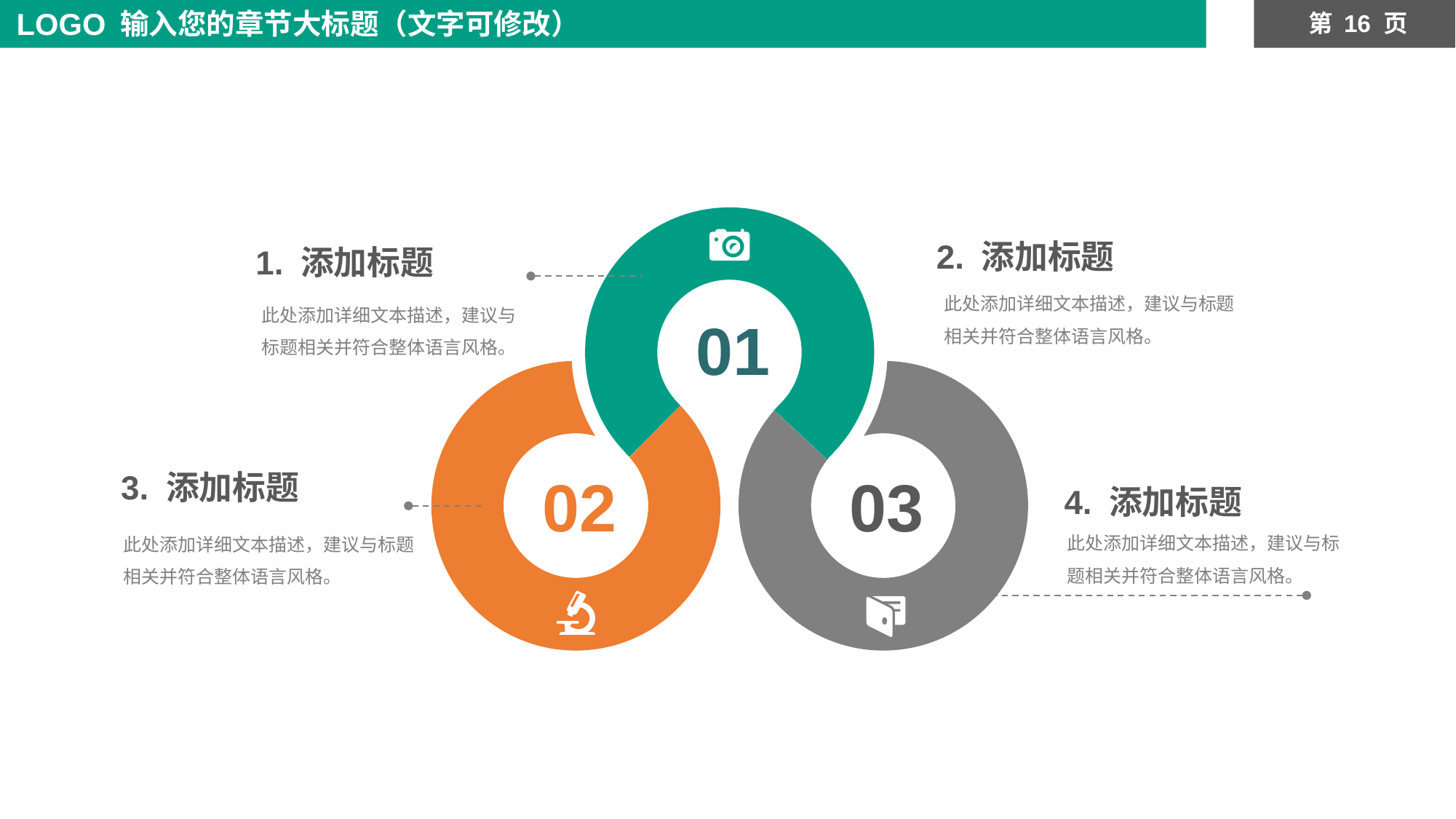

LOGO
输入您的章节大标题（文字可修改）
第 16 页

2. 添加标题
此处添加详细文本描述，建议与标题相关并符合整体语言风格。
1. 添加标题
此处添加详细文本描述，建议与标题相关并符合整体语言风格。
01

02
03
3. 添加标题
此处添加详细文本描述，建议与标题相关并符合整体语言风格。
4. 添加标题
此处添加详细文本描述，建议与标题相关并符合整体语言风格。